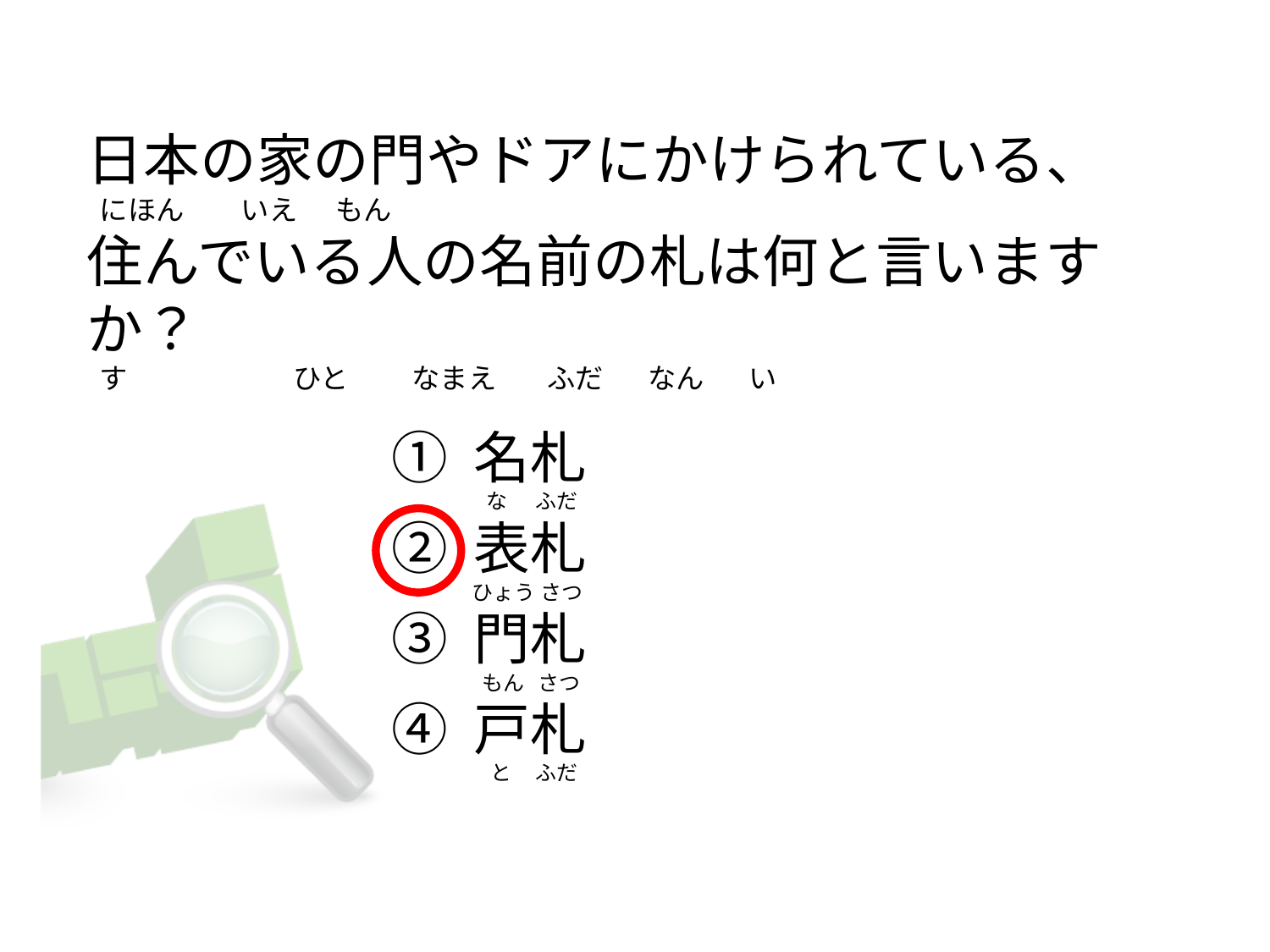

# 日本の家の門やドアにかけられている、   にほん         いえ      もん  住んでいる人の名前の札は何と言いますか？   す                          ひと          なまえ        ふだ       なん       い
① 名札
② 表札
③ 門札
④ 戸札
  な      ふだ

ひょう さつ
 もん   さつ
   と     ふだ